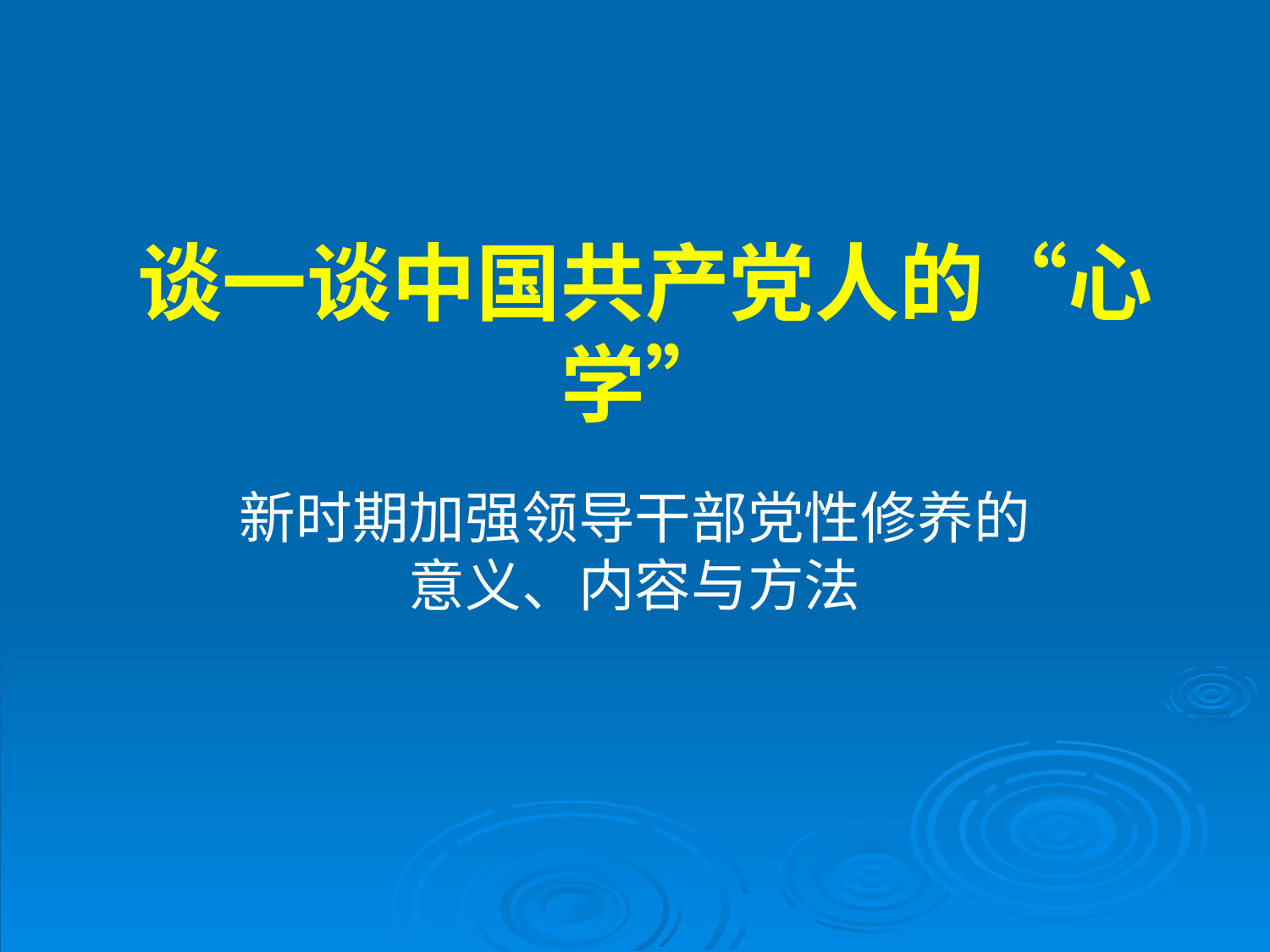

# 谈一谈中国共产党人的“心学”
新时期加强领导干部党性修养的意义、内容与方法